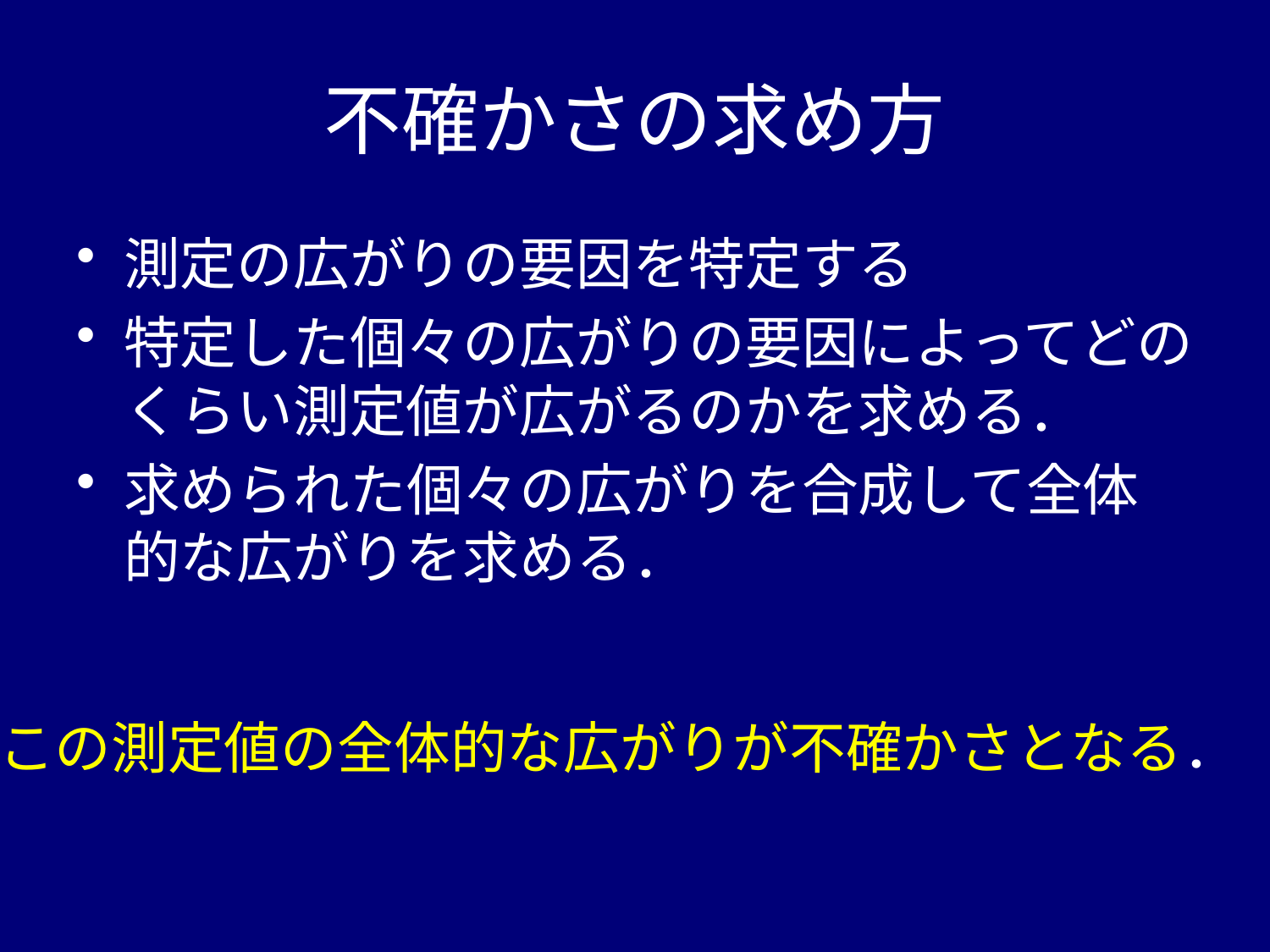

# 不確かさの求め方
測定の広がりの要因を特定する
特定した個々の広がりの要因によってどのくらい測定値が広がるのかを求める．
求められた個々の広がりを合成して全体的な広がりを求める．
この測定値の全体的な広がりが不確かさとなる．